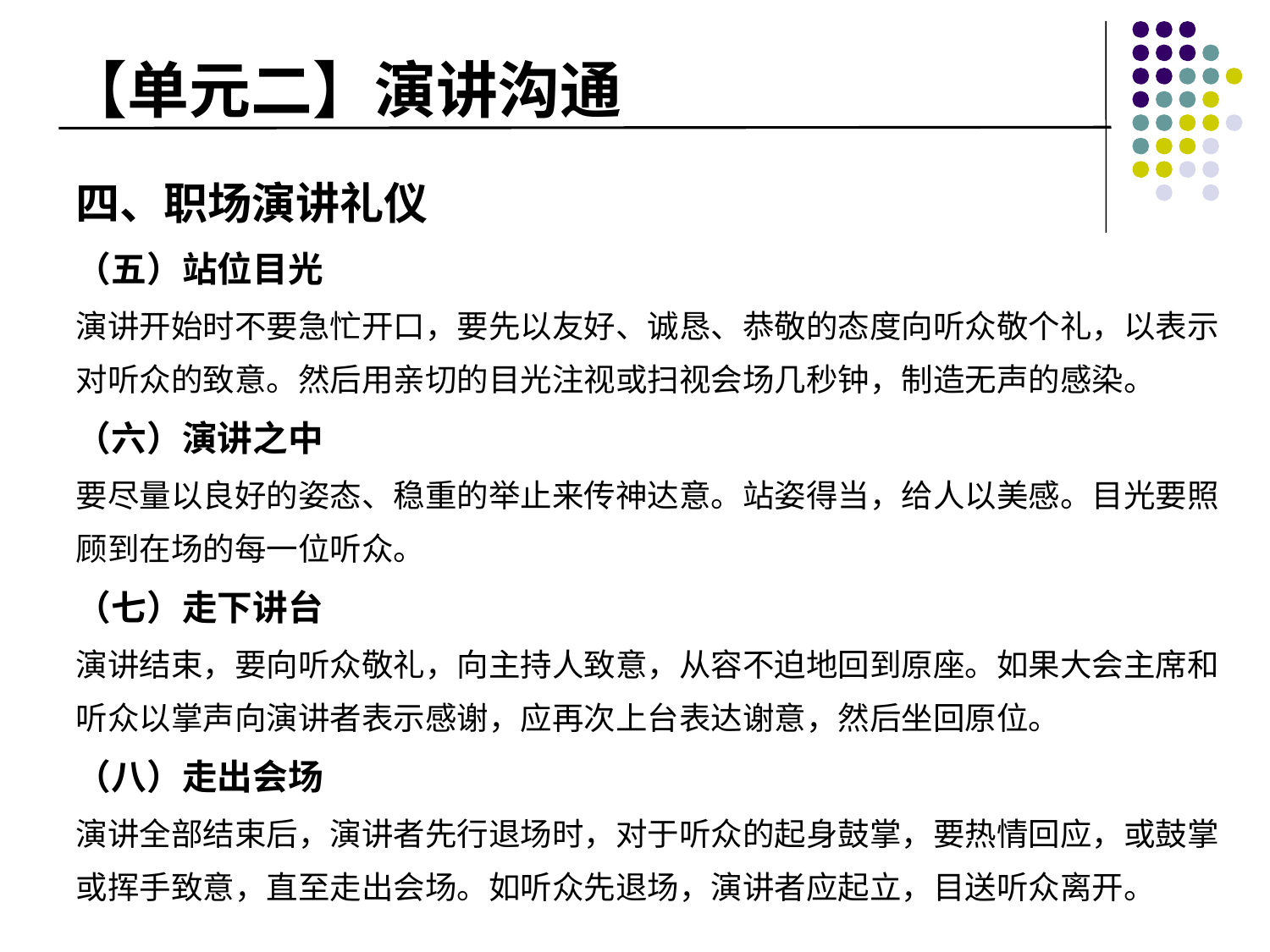

# 【单元二】演讲沟通
四、职场演讲礼仪
（五）站位目光
演讲开始时不要急忙开口，要先以友好、诚恳、恭敬的态度向听众敬个礼，以表示对听众的致意。然后用亲切的目光注视或扫视会场几秒钟，制造无声的感染。
（六）演讲之中
要尽量以良好的姿态、稳重的举止来传神达意。站姿得当，给人以美感。目光要照顾到在场的每一位听众。
（七）走下讲台
演讲结束，要向听众敬礼，向主持人致意，从容不迫地回到原座。如果大会主席和听众以掌声向演讲者表示感谢，应再次上台表达谢意，然后坐回原位。
（八）走出会场
演讲全部结束后，演讲者先行退场时，对于听众的起身鼓掌，要热情回应，或鼓掌或挥手致意，直至走出会场。如听众先退场，演讲者应起立，目送听众离开。